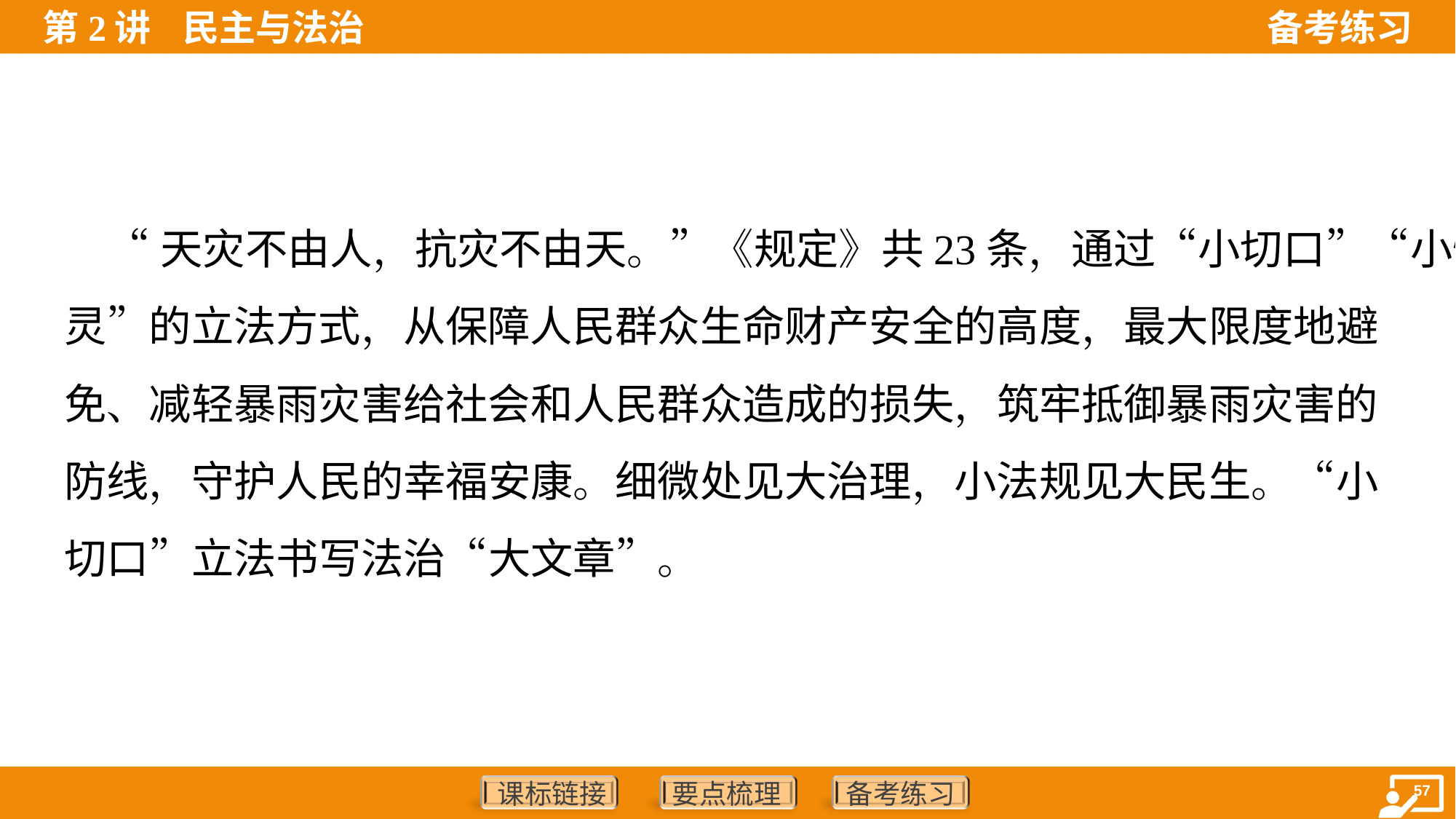

“天灾不由人，抗灾不由天。”《规定》共23条，通过“小切口”“小快
灵”的立法方式，从保障人民群众生命财产安全的高度，最大限度地避
免、减轻暴雨灾害给社会和人民群众造成的损失，筑牢抵御暴雨灾害的
防线，守护人民的幸福安康。细微处见大治理，小法规见大民生。“小
切口”立法书写法治“大文章”。